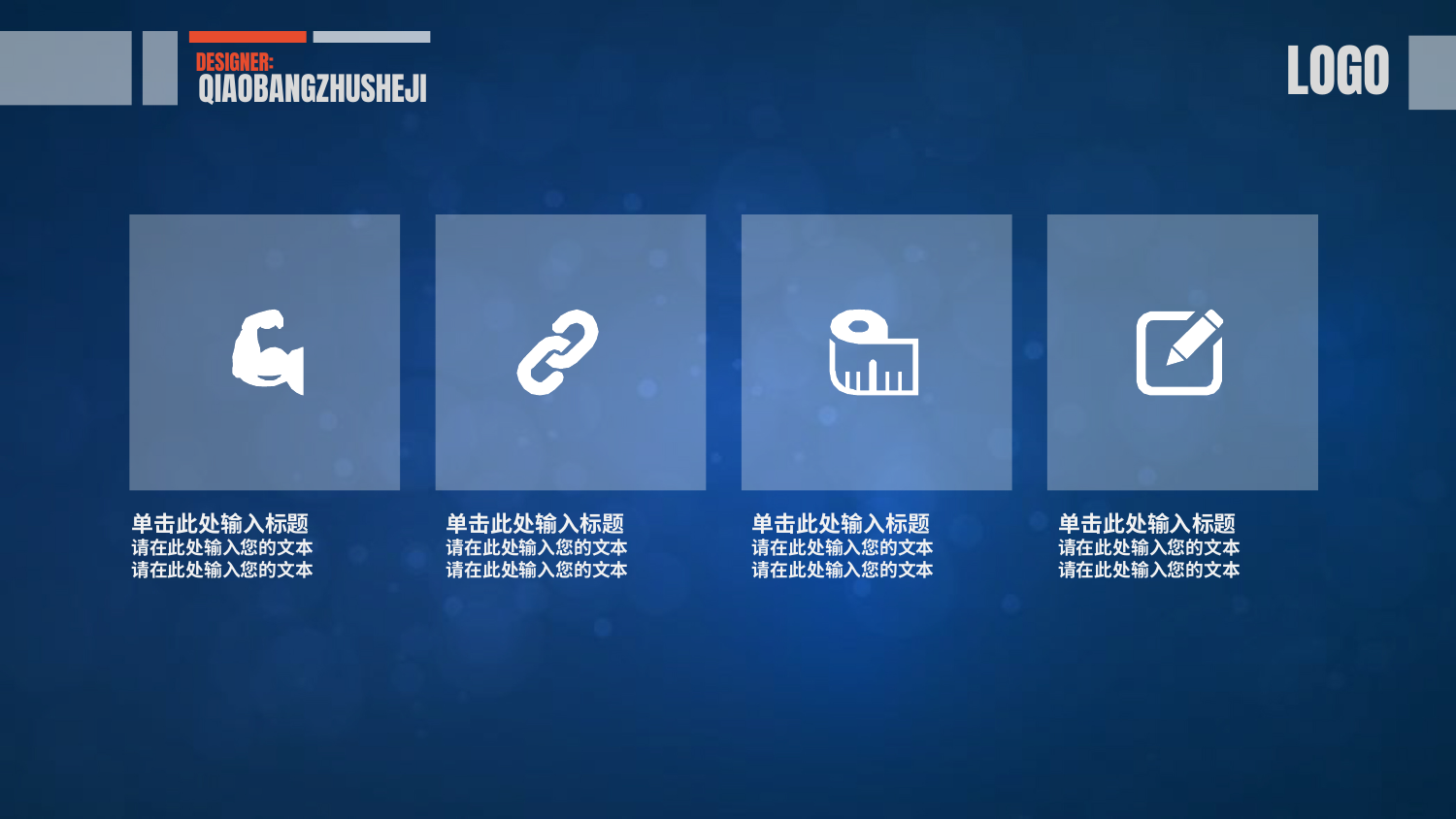

LOGO
DESIGNER:
QIAOBANGZHUSHEJI

单击此处输入标题
请在此处输入您的文本
请在此处输入您的文本

单击此处输入标题
请在此处输入您的文本
请在此处输入您的文本

单击此处输入标题
请在此处输入您的文本
请在此处输入您的文本

单击此处输入标题
请在此处输入您的文本
请在此处输入您的文本